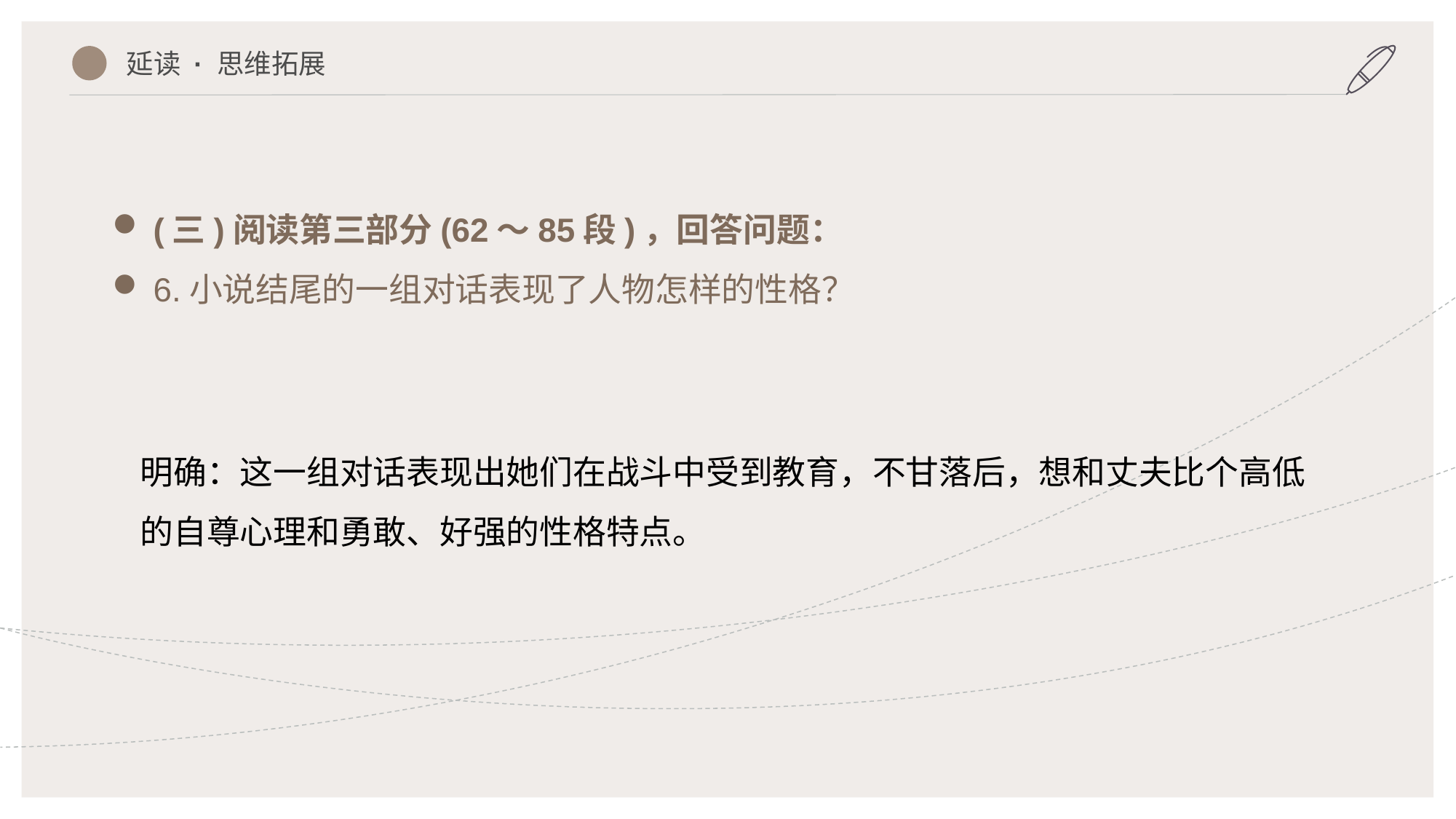

延读 · 思维拓展

(三)阅读第三部分(62～85段)，回答问题：
6.小说结尾的一组对话表现了人物怎样的性格？

明确：这一组对话表现出她们在战斗中受到教育，不甘落后，想和丈夫比个高低的自尊心理和勇敢、好强的性格特点。